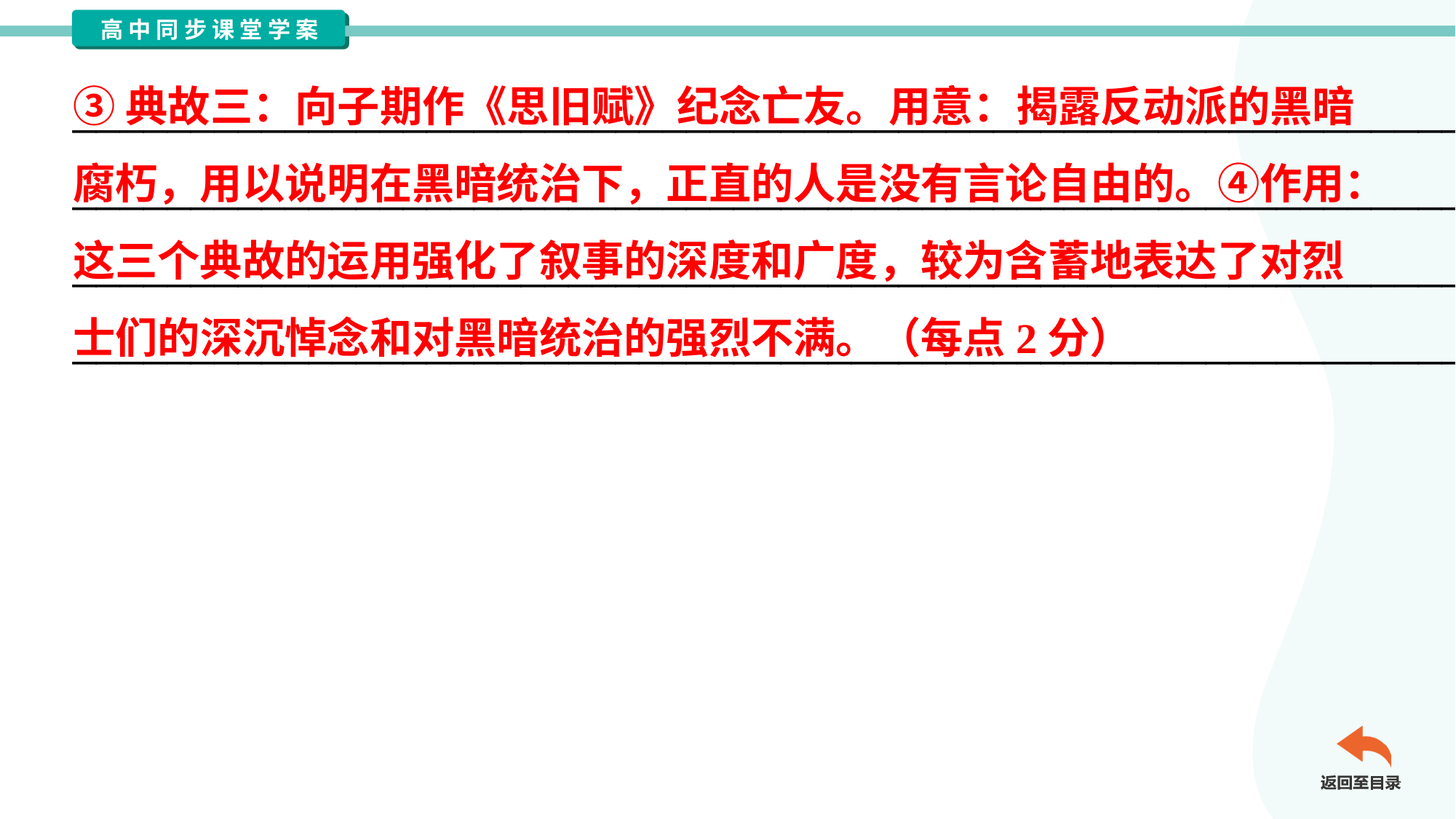

③典故三：向子期作《思旧赋》纪念亡友。用意：揭露反动派的黑暗
腐朽，用以说明在黑暗统治下，正直的人是没有言论自由的。④作用：
这三个典故的运用强化了叙事的深度和广度，较为含蓄地表达了对烈
士们的深沉悼念和对黑暗统治的强烈不满。（每点2分）
_____________________________________________________________
_____________________________________________________________
_____________________________________________________________
_____________________________________________________________